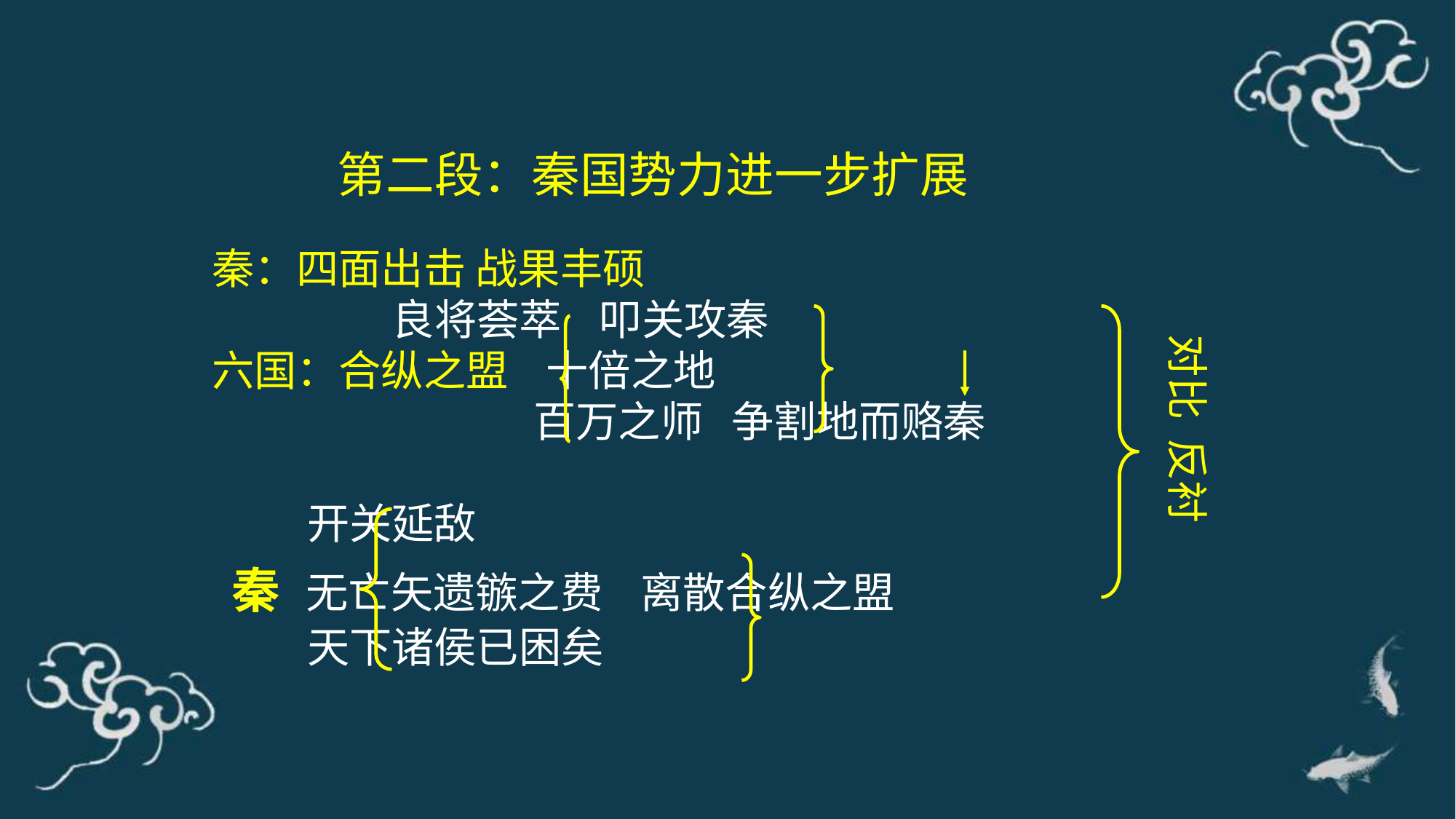

第二段：秦国势力进一步扩展
秦：四面出击 战果丰硕
                  良将荟萃    叩关攻秦
六国：合纵之盟    十倍之地
                                                   百万之师   争割地而赂秦

         开关延敌
        无亡矢遗镞之费    离散合纵之盟
         天下诸侯已困矣

对比  反衬

秦